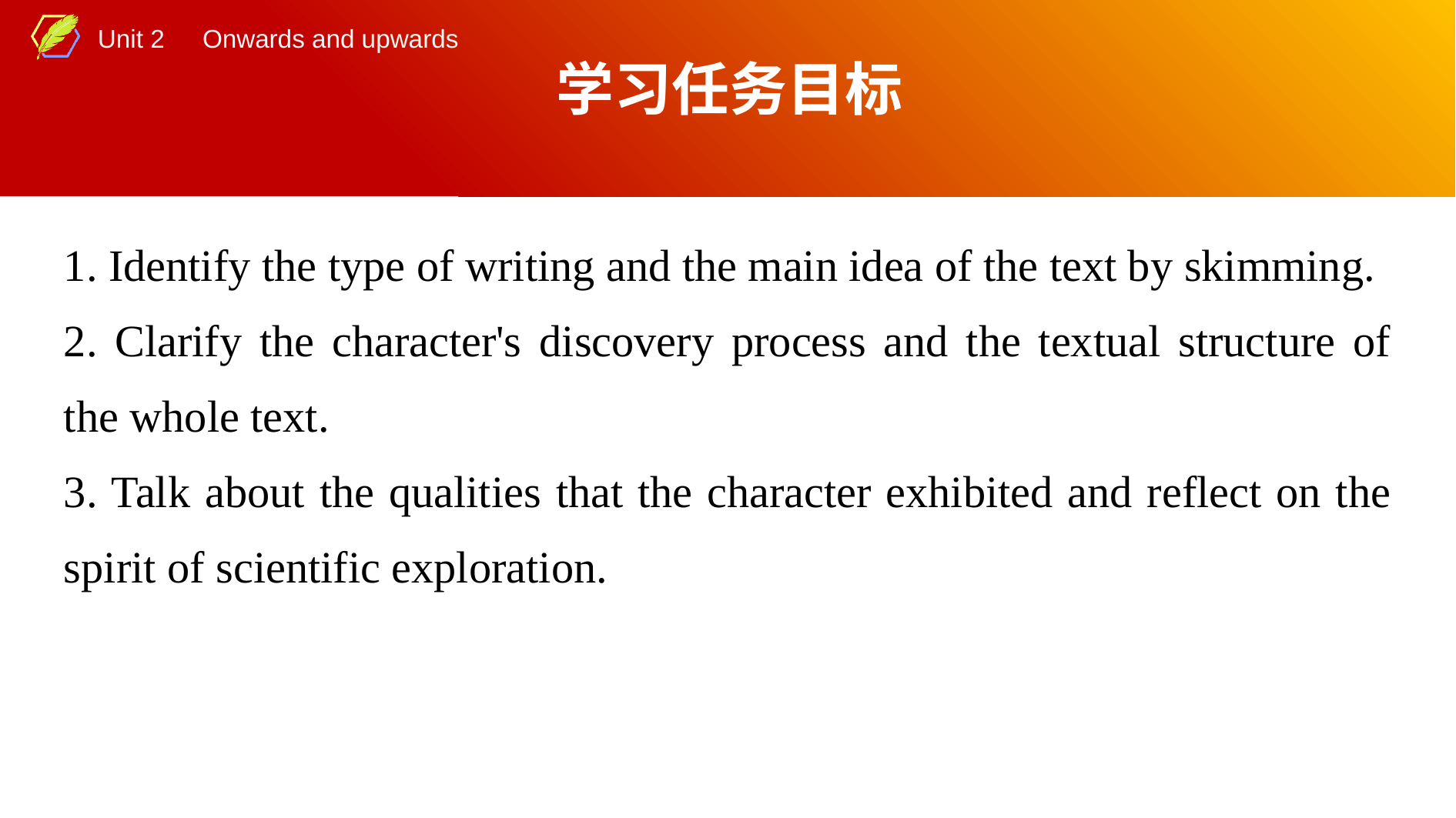

学习任务目标
1. Identify the type of writing and the main idea of the text by skimming.
2. Clarify the character's discovery process and the textual structure of the whole text.
3. Talk about the qualities that the character exhibited and reflect on the spirit of scientific exploration.